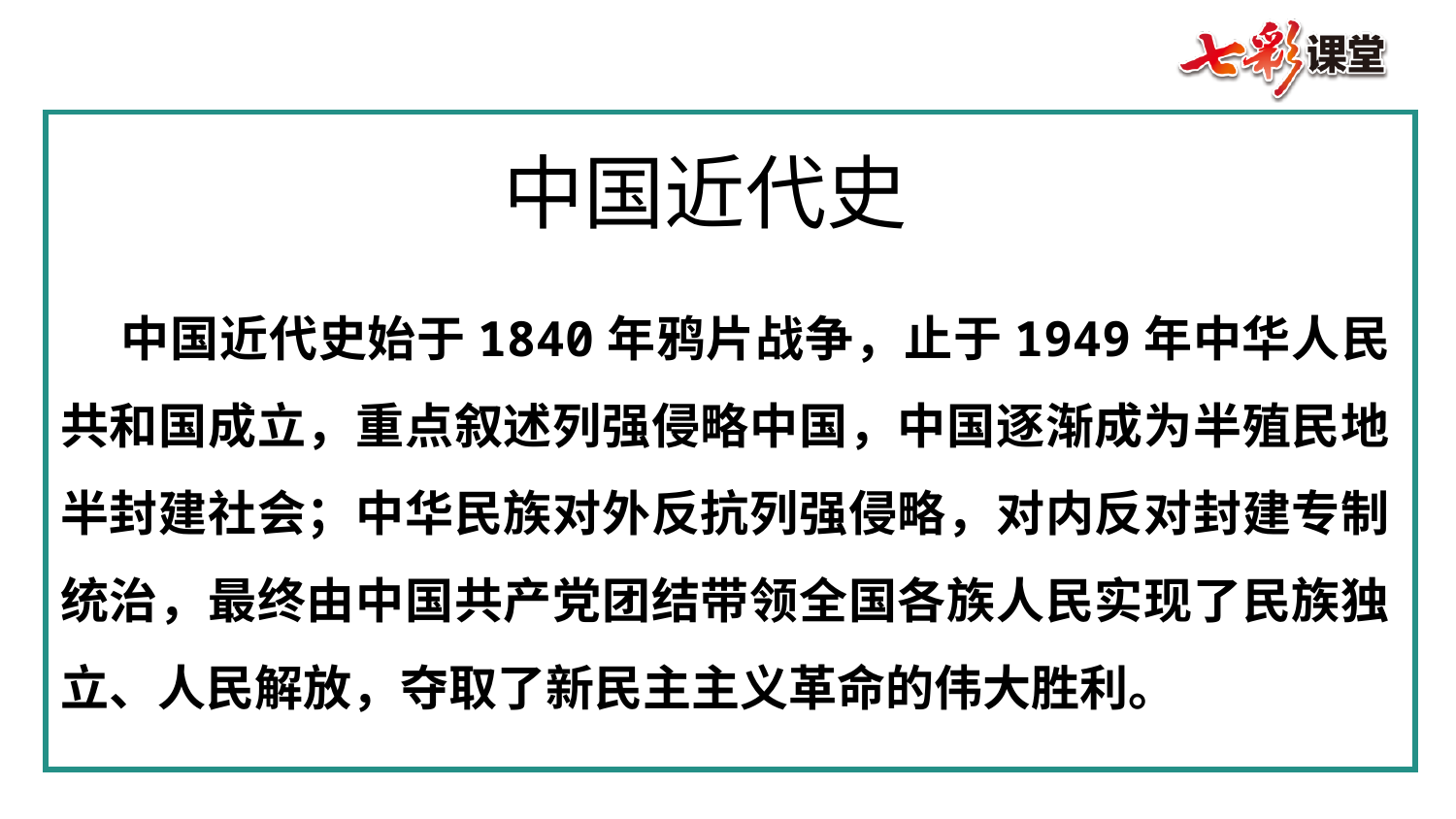

中国近代史
    中国近代史始于1840年鸦片战争，止于1949年中华人民共和国成立，重点叙述列强侵略中国，中国逐渐成为半殖民地半封建社会；中华民族对外反抗列强侵略，对内反对封建专制统治，最终由中国共产党团结带领全国各族人民实现了民族独立、人民解放，夺取了新民主主义革命的伟大胜利。